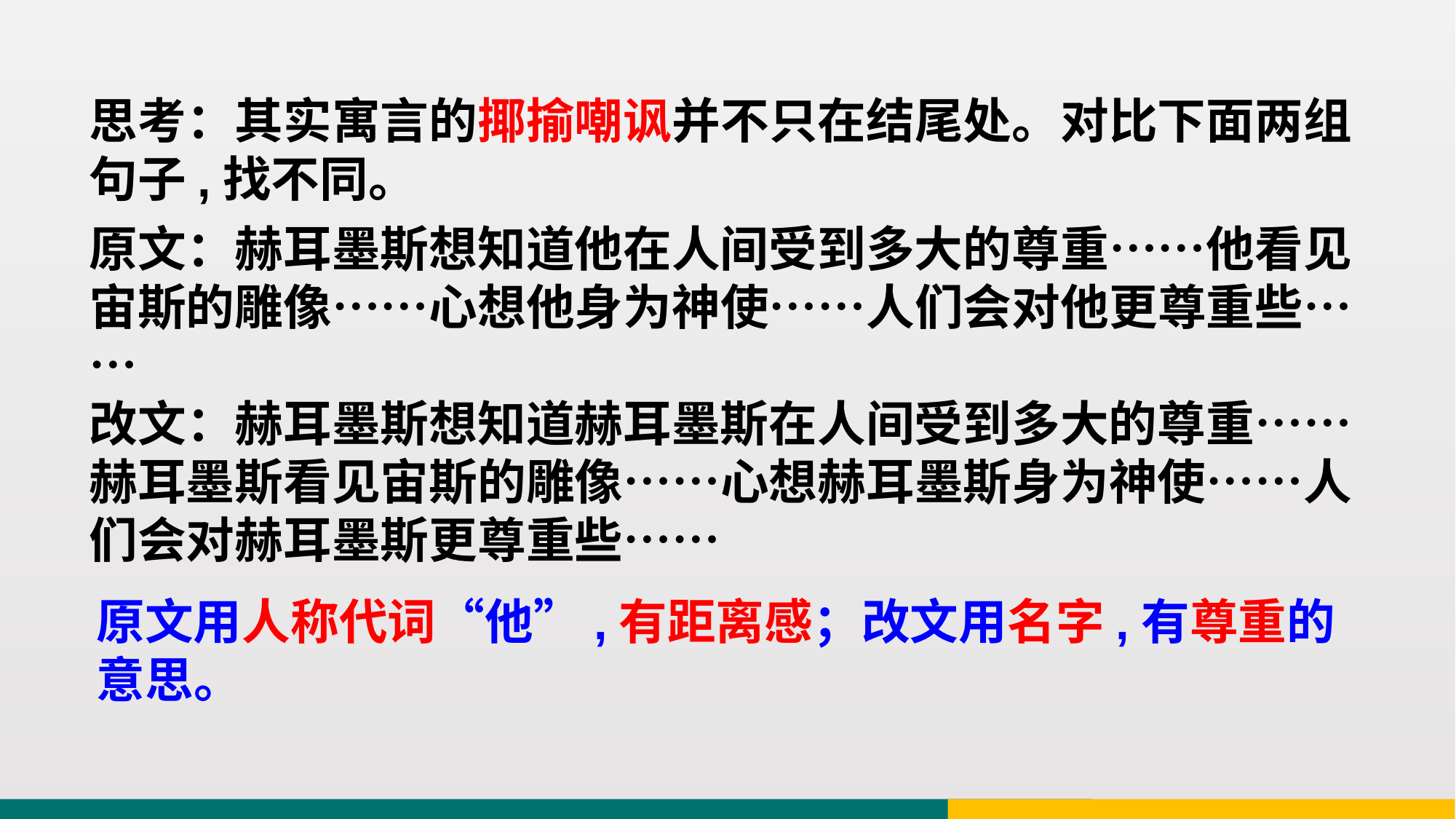

思考：其实寓言的揶揄嘲讽并不只在结尾处。对比下面两组句子,找不同。
原文：赫耳墨斯想知道他在人间受到多大的尊重……他看见宙斯的雕像……心想他身为神使……人们会对他更尊重些……
改文：赫耳墨斯想知道赫耳墨斯在人间受到多大的尊重……赫耳墨斯看见宙斯的雕像……心想赫耳墨斯身为神使……人们会对赫耳墨斯更尊重些……
原文用人称代词“他”,有距离感；改文用名字,有尊重的意思。